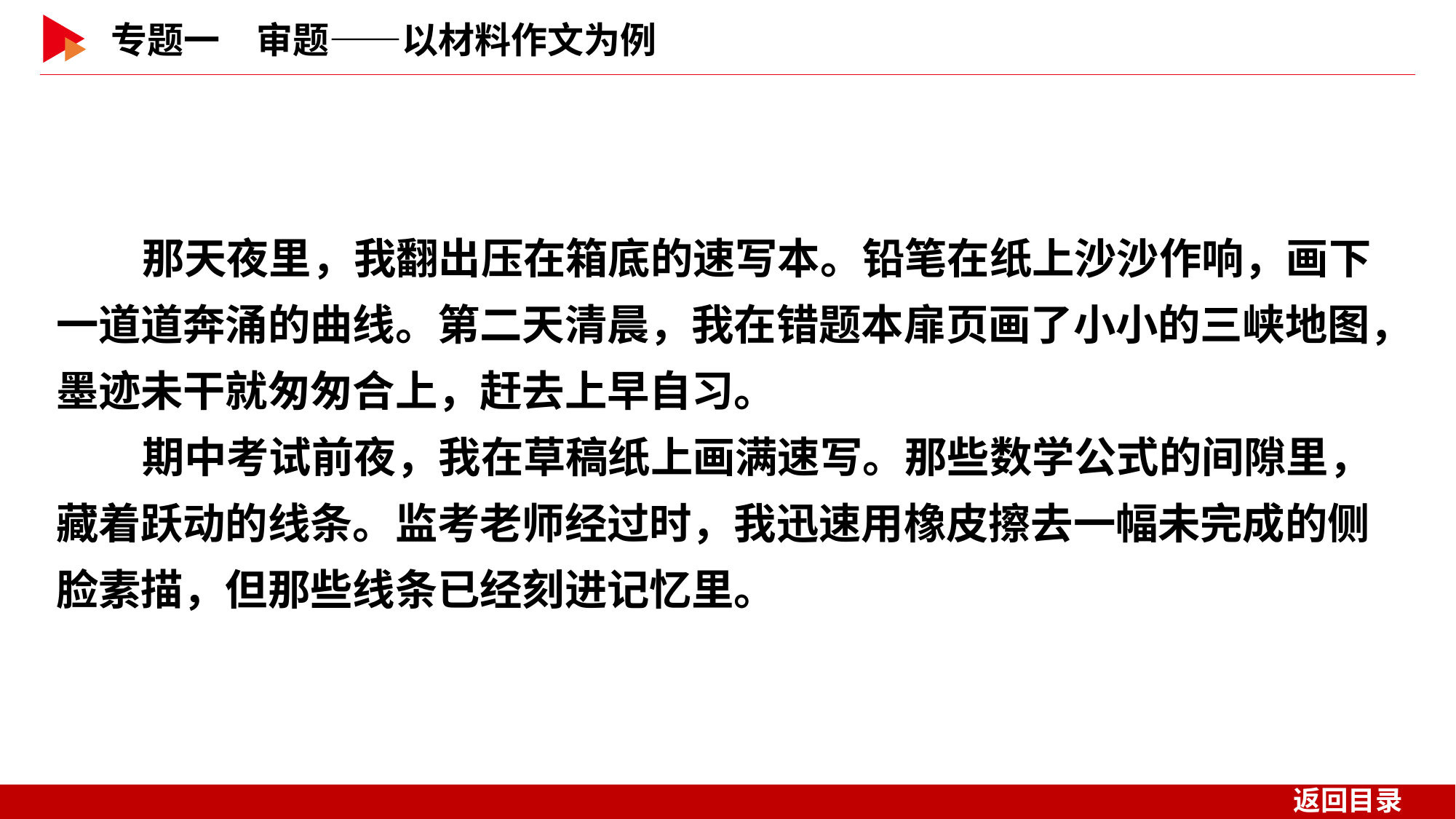

那天夜里，我翻出压在箱底的速写本。铅笔在纸上沙沙作响，画下一道道奔涌的曲线。第二天清晨，我在错题本扉页画了小小的三峡地图，墨迹未干就匆匆合上，赶去上早自习。
期中考试前夜，我在草稿纸上画满速写。那些数学公式的间隙里，藏着跃动的线条。监考老师经过时，我迅速用橡皮擦去一幅未完成的侧脸素描，但那些线条已经刻进记忆里。